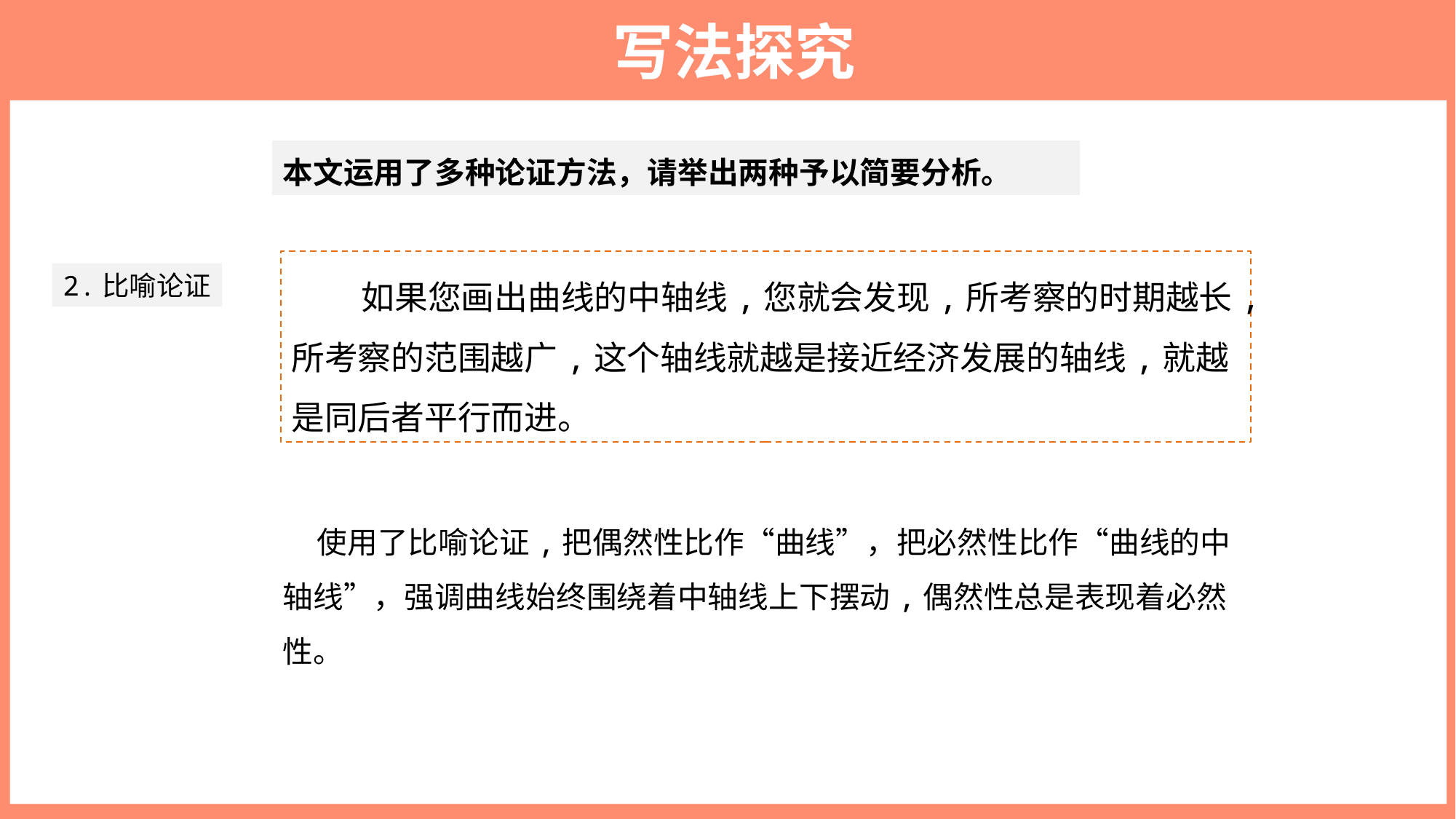

写法探究
本文运用了多种论证方法，请举出两种予以简要分析。
 如果您画出曲线的中轴线,您就会发现,所考察的时期越长,所考察的范围越广,这个轴线就越是接近经济发展的轴线,就越是同后者平行而进。
2.比喻论证
    使用了比喻论证,把偶然性比作“曲线”，把必然性比作“曲线的中轴线”，强调曲线始终围绕着中轴线上下摆动,偶然性总是表现着必然性。